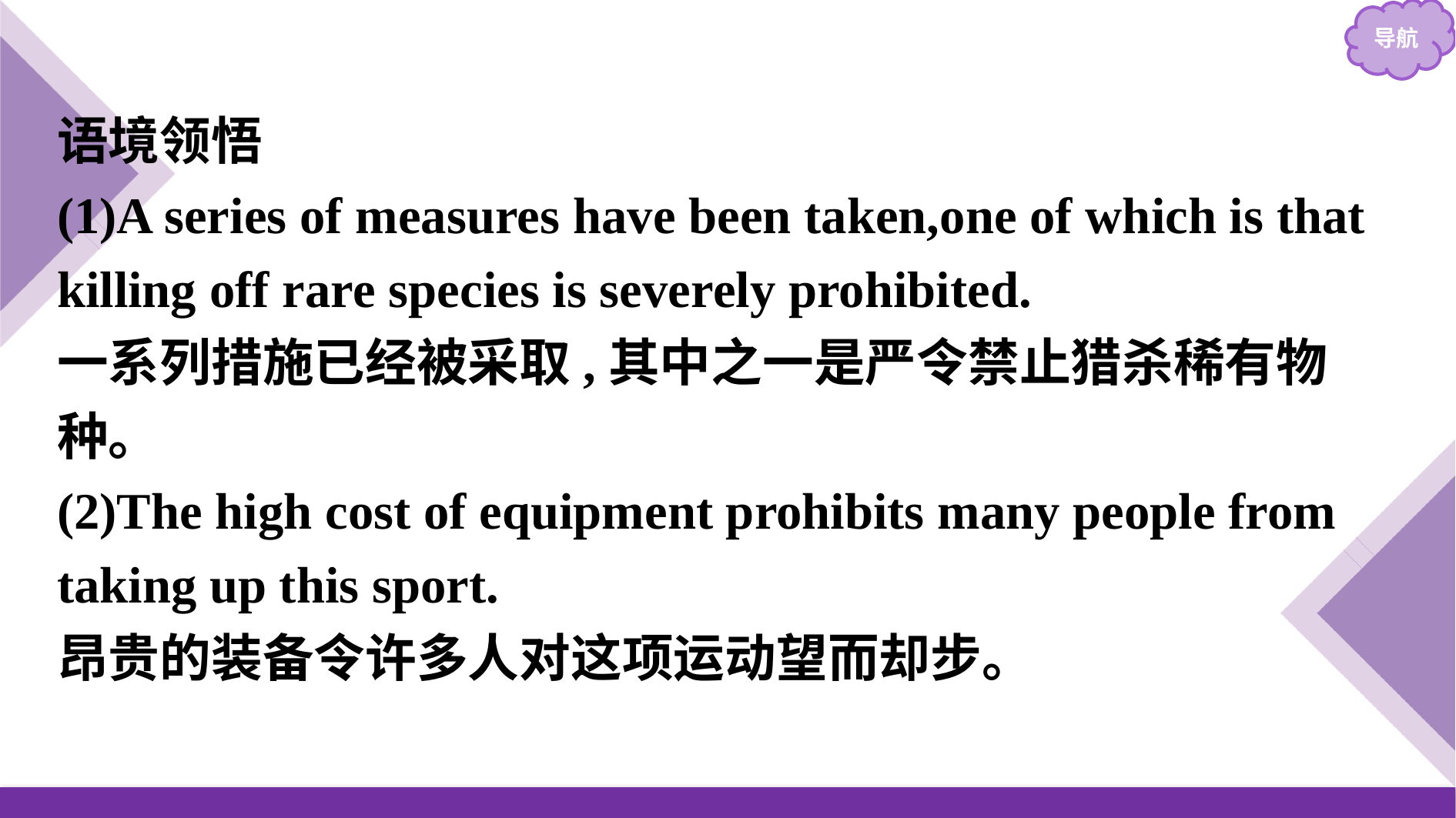

语境领悟
(1)A series of measures have been taken,one of which is that killing off rare species is severely prohibited.
一系列措施已经被采取,其中之一是严令禁止猎杀稀有物种。
(2)The high cost of equipment prohibits many people from taking up this sport.
昂贵的装备令许多人对这项运动望而却步。